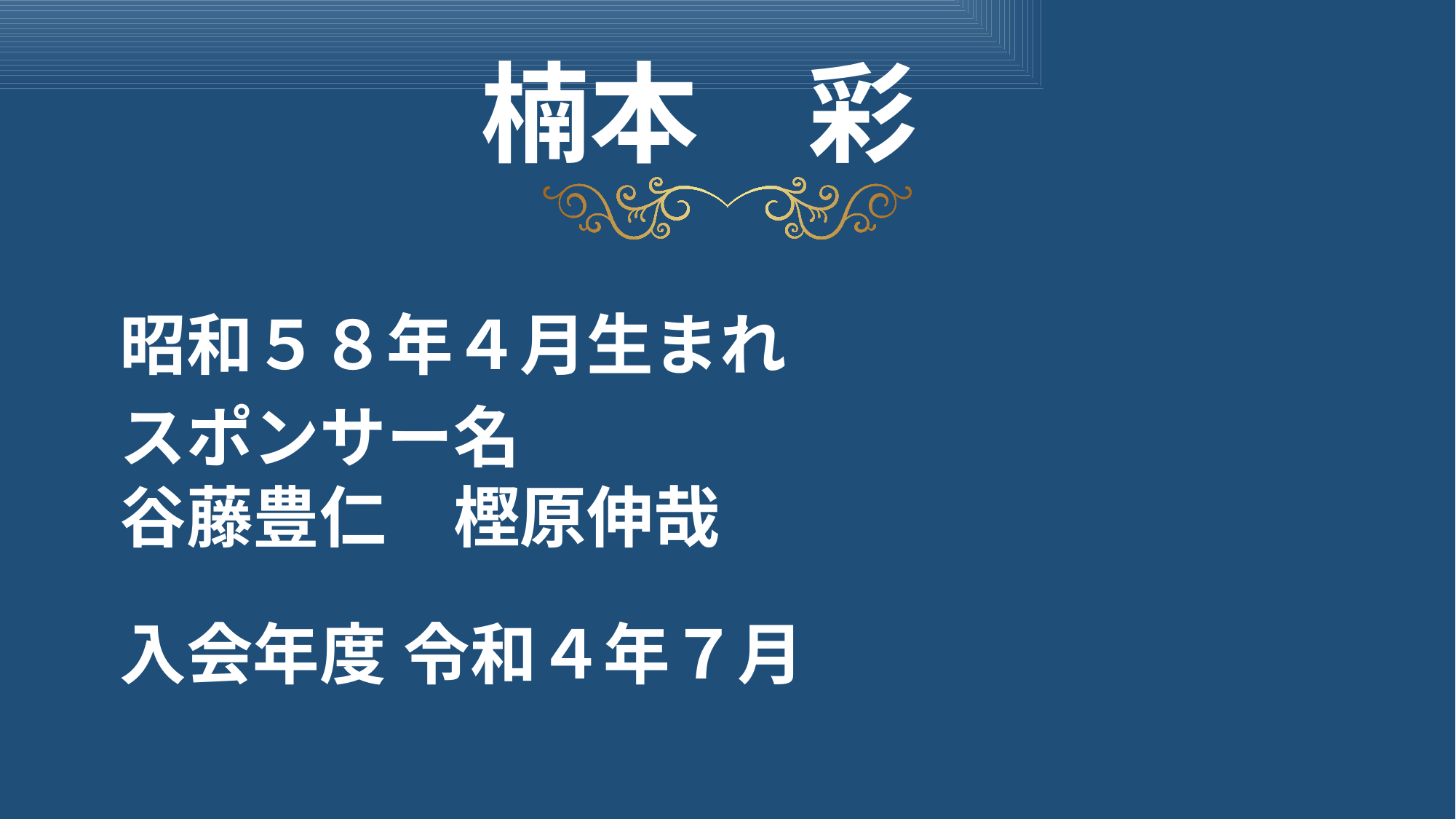

楠本　彩
昭和５８年４月生まれ
スポンサー名
谷藤豊仁　樫原伸哉

令和４年７月

入会年度